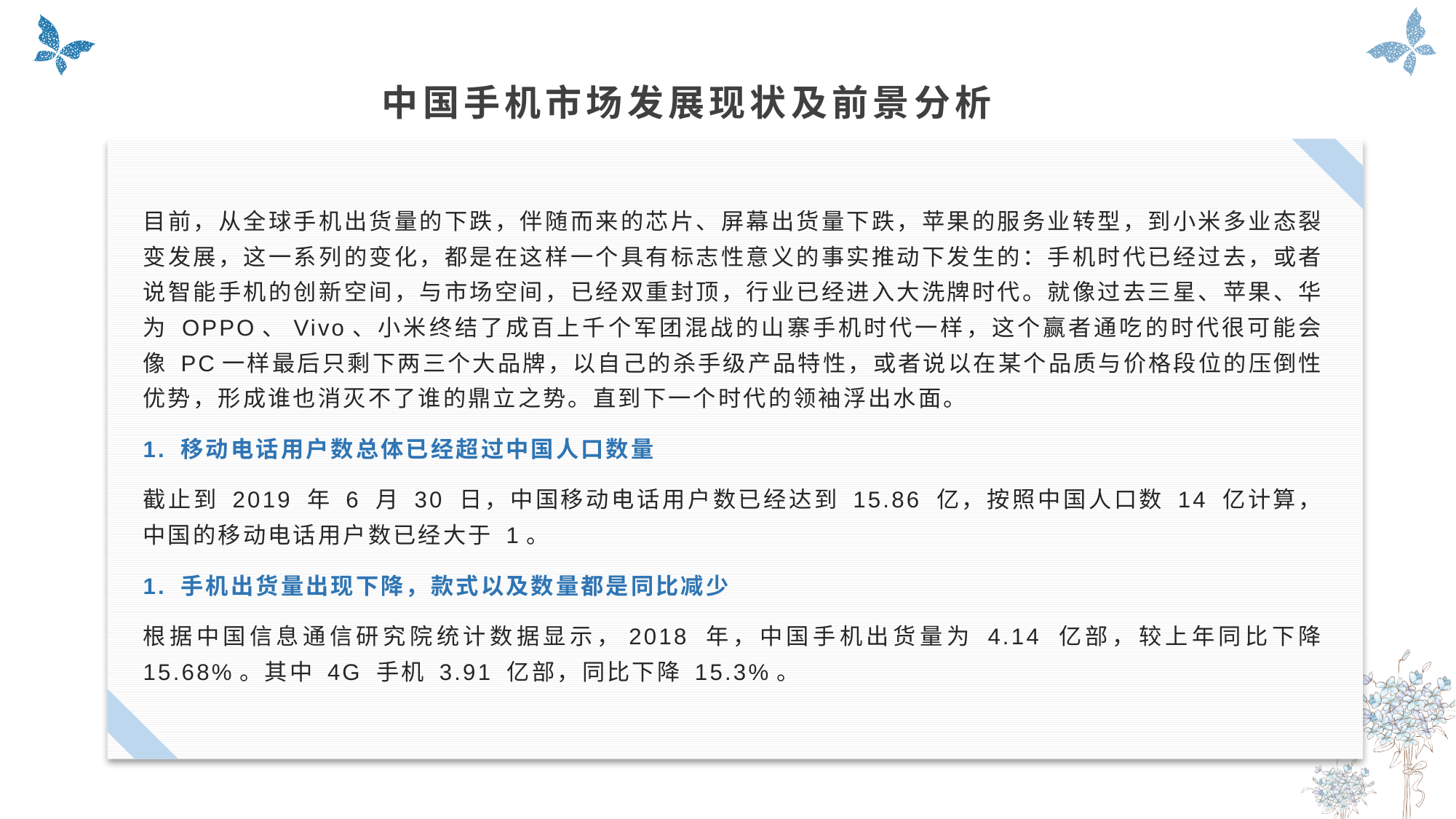

中国手机市场发展现状及前景分析

目前，从全球手机出货量的下跌，伴随而来的芯片、屏幕出货量下跌，苹果的服务业转型，到小米多业态裂变发展，这一系列的变化，都是在这样一个具有标志性意义的事实推动下发生的：手机时代已经过去，或者说智能手机的创新空间，与市场空间，已经双重封顶，行业已经进入大洗牌时代。就像过去三星、苹果、华为 OPPO、Vivo、小米终结了成百上千个军团混战的山寨手机时代一样，这个赢者通吃的时代很可能会像 PC一样最后只剩下两三个大品牌，以自己的杀手级产品特性，或者说以在某个品质与价格段位的压倒性优势，形成谁也消灭不了谁的鼎立之势。直到下一个时代的领袖浮出水面。
1. 移动电话用户数总体已经超过中国人口数量
截止到 2019 年 6 月 30 日，中国移动电话用户数已经达到 15.86 亿，按照中国人口数 14 亿计算，中国的移动电话用户数已经大于 1。
1. 手机出货量出现下降，款式以及数量都是同比减少
根据中国信息通信研究院统计数据显示，2018 年，中国手机出货量为 4.14 亿部，较上年同比下降 15.68%。其中 4G 手机 3.91 亿部，同比下降 15.3%。